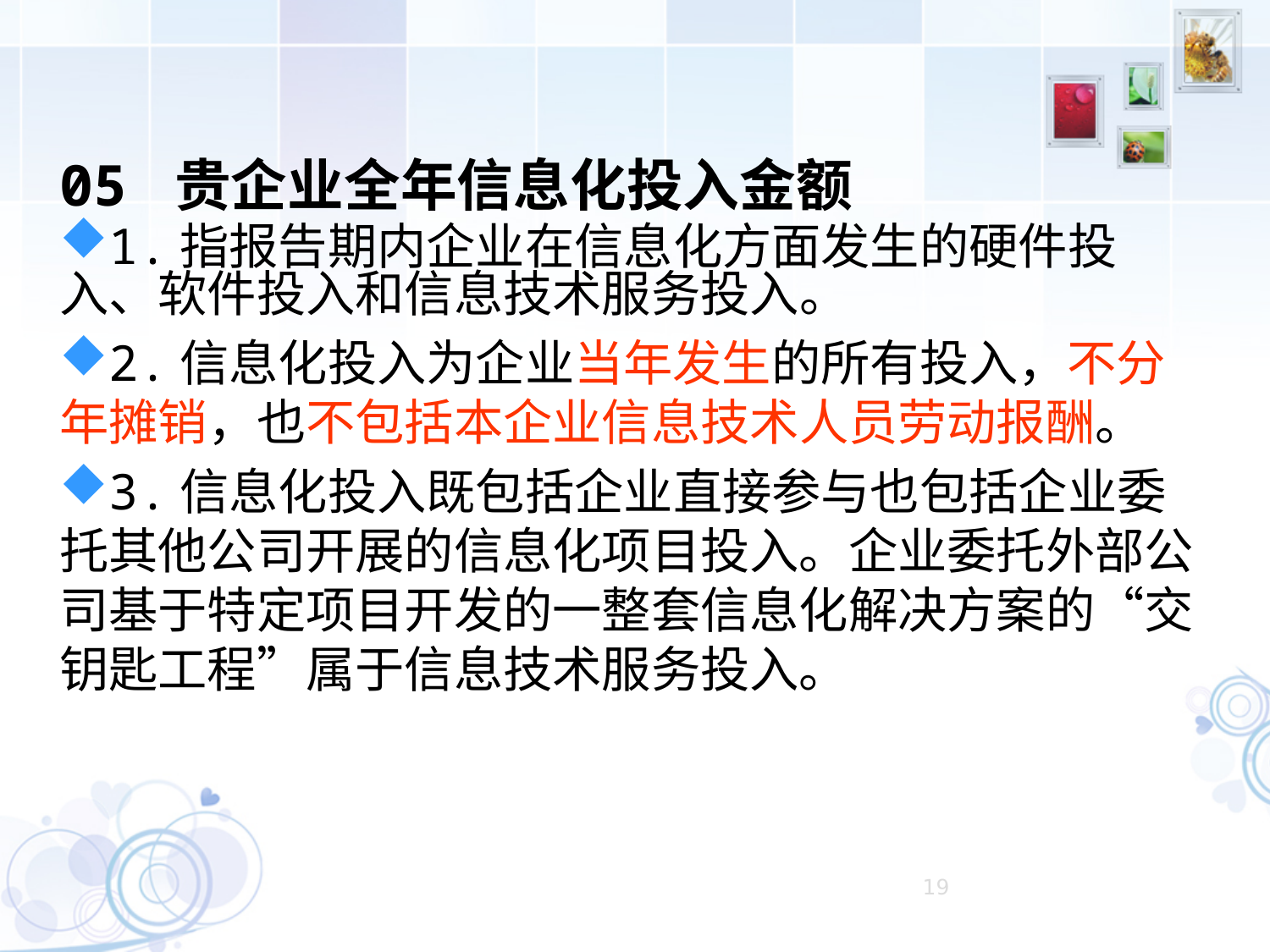

05 贵企业全年信息化投入金额
1.指报告期内企业在信息化方面发生的硬件投入、软件投入和信息技术服务投入。
2.信息化投入为企业当年发生的所有投入，不分年摊销，也不包括本企业信息技术人员劳动报酬。
3.信息化投入既包括企业直接参与也包括企业委托其他公司开展的信息化项目投入。企业委托外部公司基于特定项目开发的一整套信息化解决方案的“交钥匙工程”属于信息技术服务投入。

19